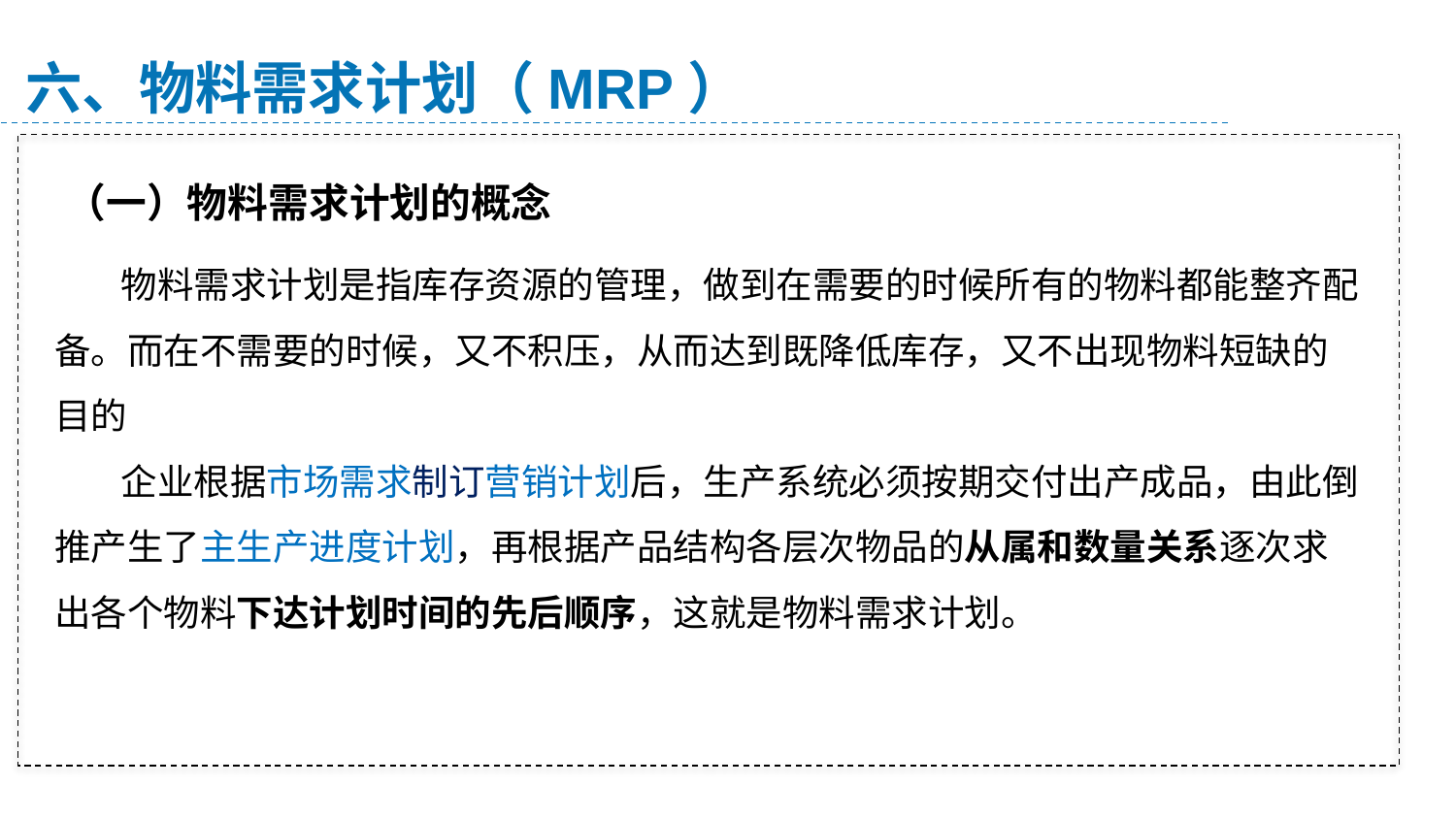

六、物料需求计划（MRP）

（一）物料需求计划的概念
       物料需求计划是指库存资源的管理，做到在需要的时候所有的物料都能整齐配备。而在不需要的时候，又不积压，从而达到既降低库存，又不出现物料短缺的目的
       企业根据市场需求制订营销计划后，生产系统必须按期交付出产成品，由此倒推产生了主生产进度计划，再根据产品结构各层次物品的从属和数量关系逐次求出各个物料下达计划时间的先后顺序，这就是物料需求计划。